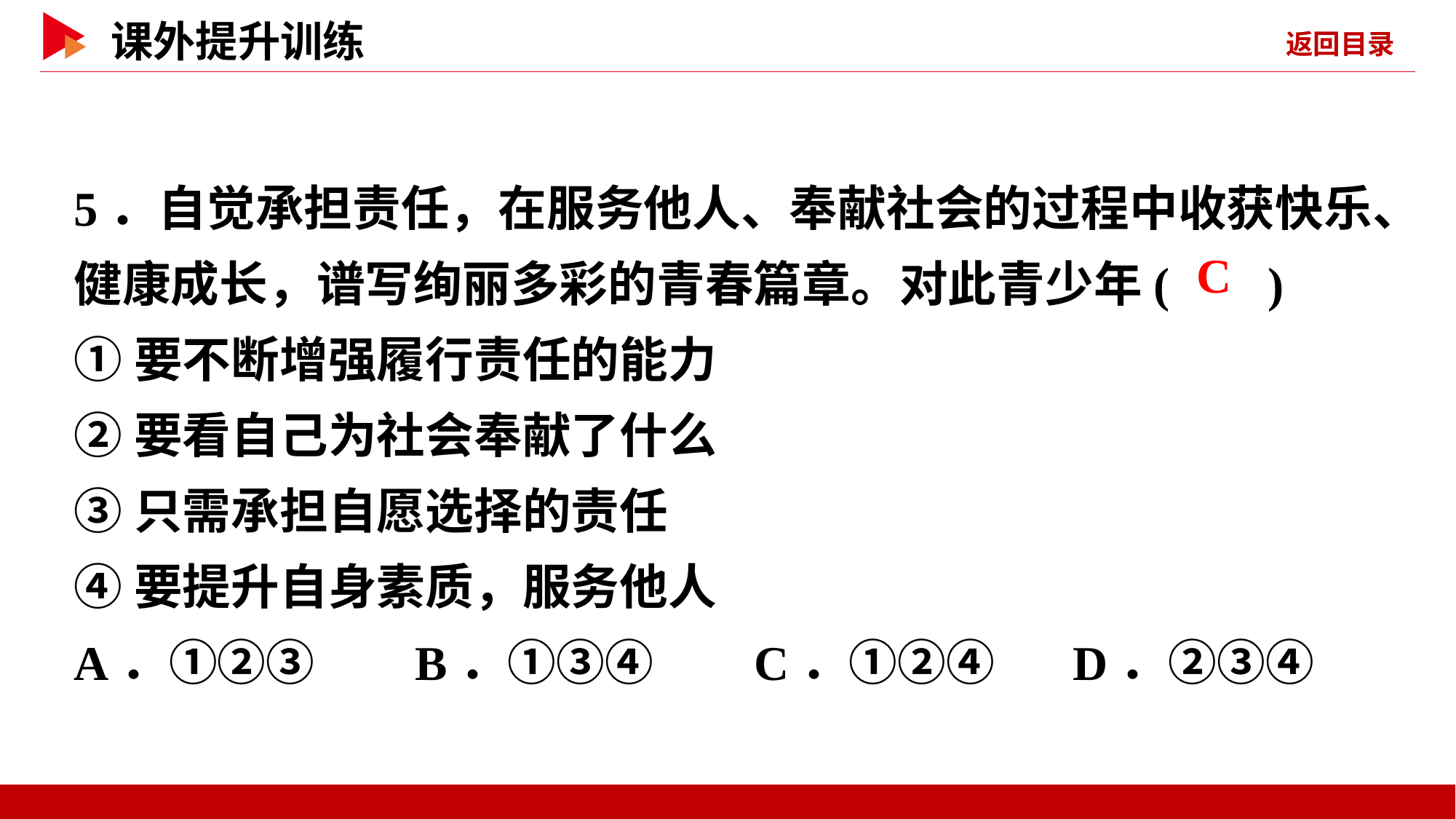

5．自觉承担责任，在服务他人、奉献社会的过程中收获快乐、健康成长，谱写绚丽多彩的青春篇章。对此青少年(        )
①要不断增强履行责任的能力
②要看自己为社会奉献了什么
③只需承担自愿选择的责任
④要提升自身素质，服务他人
A．①②③        B．①③④        C．①②④      D．②③④
   C